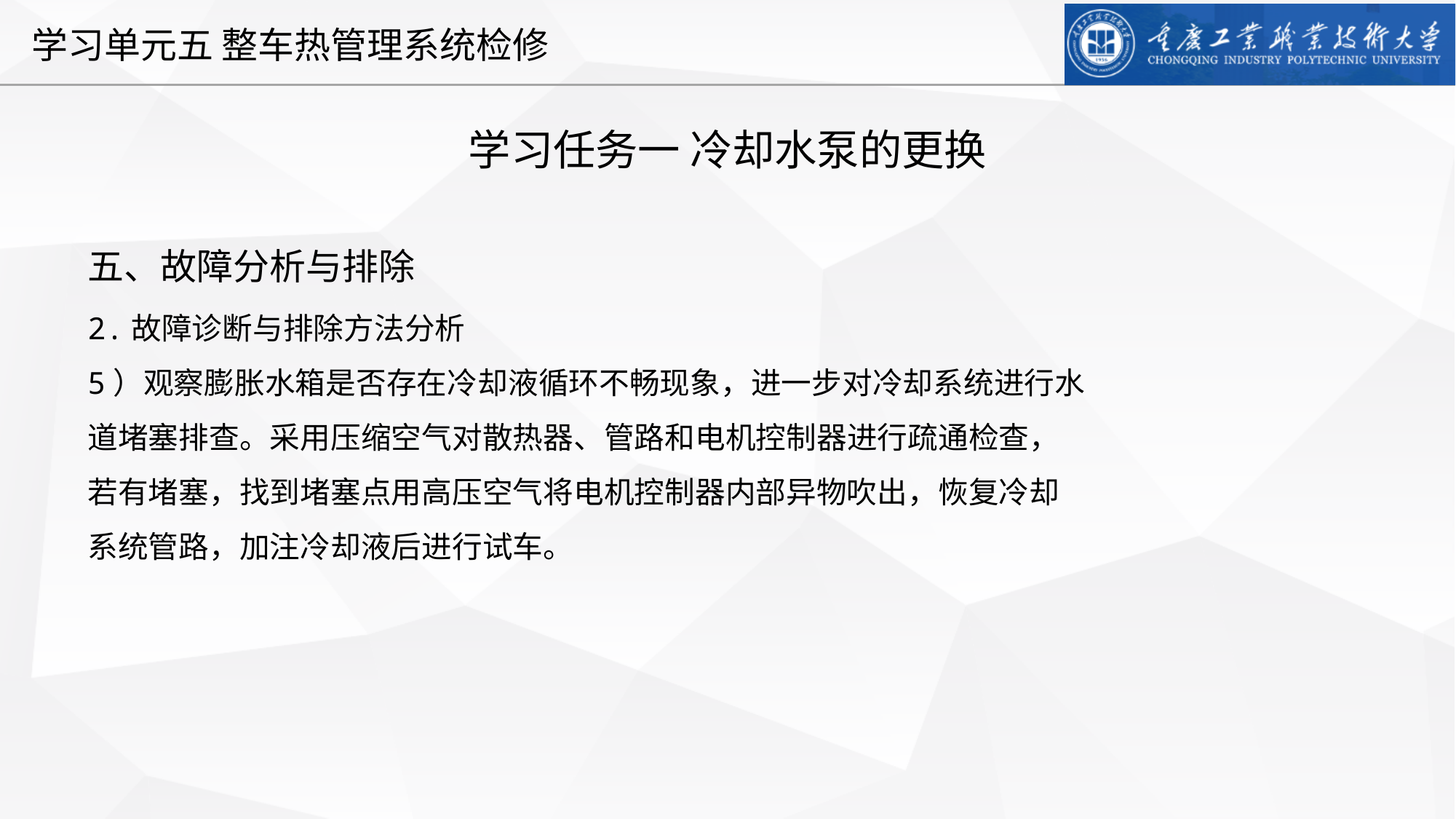

学习任务一 冷却水泵的更换
五、故障分析与排除
2.故障诊断与排除方法分析
5）观察膨胀水箱是否存在冷却液循环不畅现象，进一步对冷却系统进行水道堵塞排查。采用压缩空气对散热器、管路和电机控制器进行疏通检查，若有堵塞，找到堵塞点用高压空气将电机控制器内部异物吹出，恢复冷却系统管路，加注冷却液后进行试车。